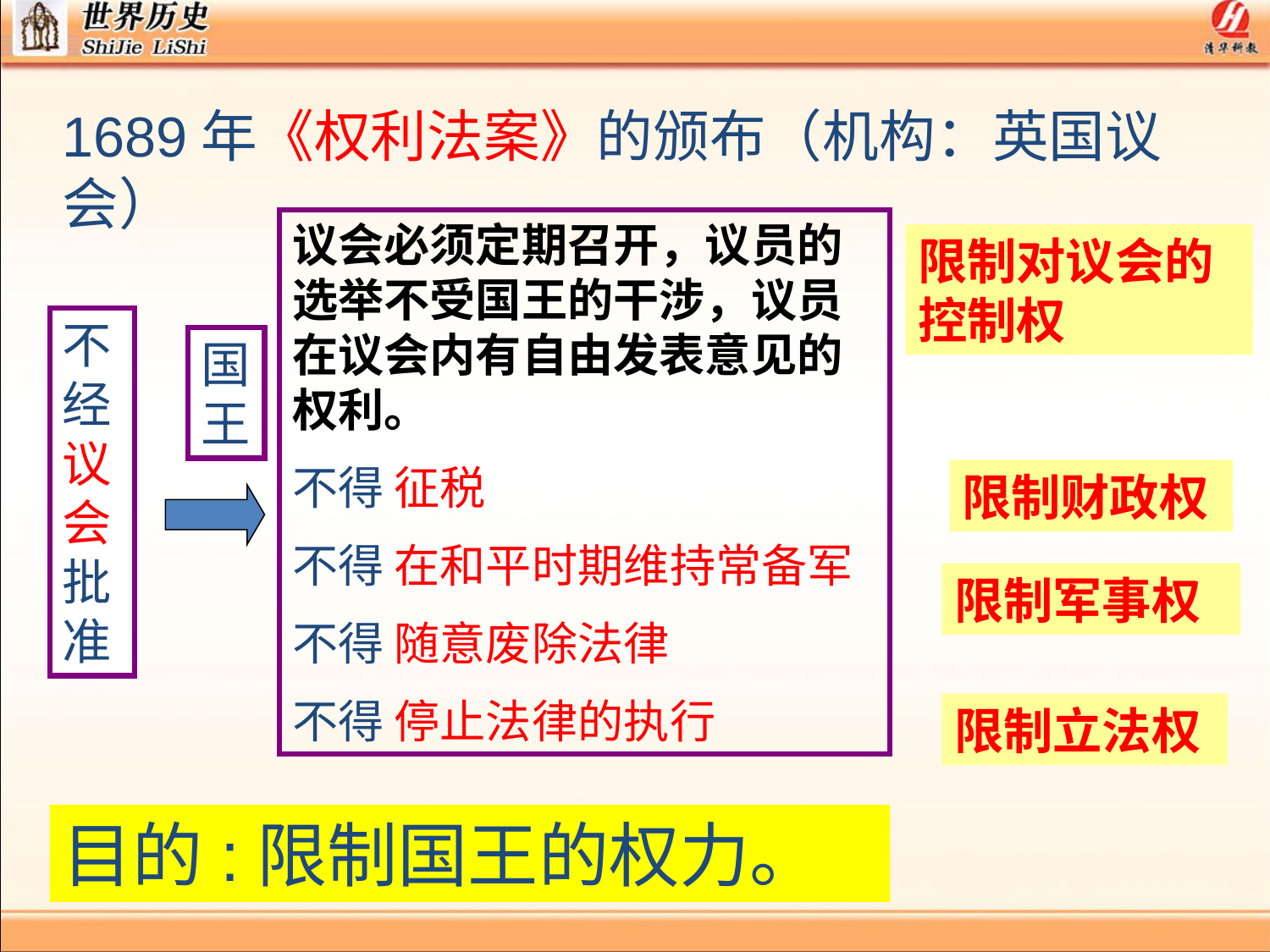

1689年《权利法案》的颁布（机构：英国议会）
议会必须定期召开，议员的选举不受国王的干涉，议员在议会内有自由发表意见的权利。
不得 征税
不得 在和平时期维持常备军
不得 随意废除法律
不得 停止法律的执行
限制对议会的控制权
不经议会批准
国王
限制财政权

限制军事权
限制立法权
目的:限制国王的权力。